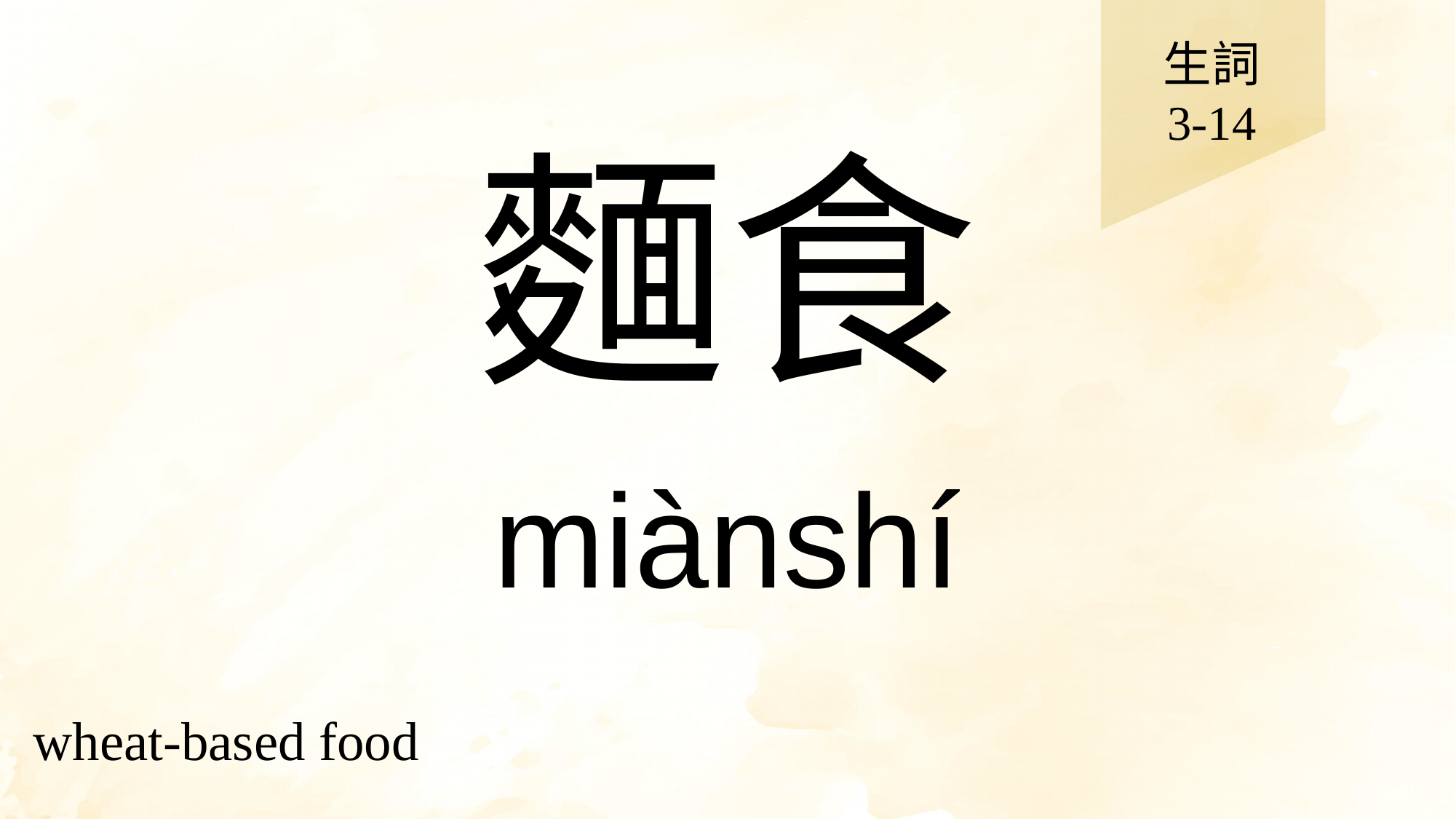

生詞
3-14
# 麵食
miànshí
wheat-based food